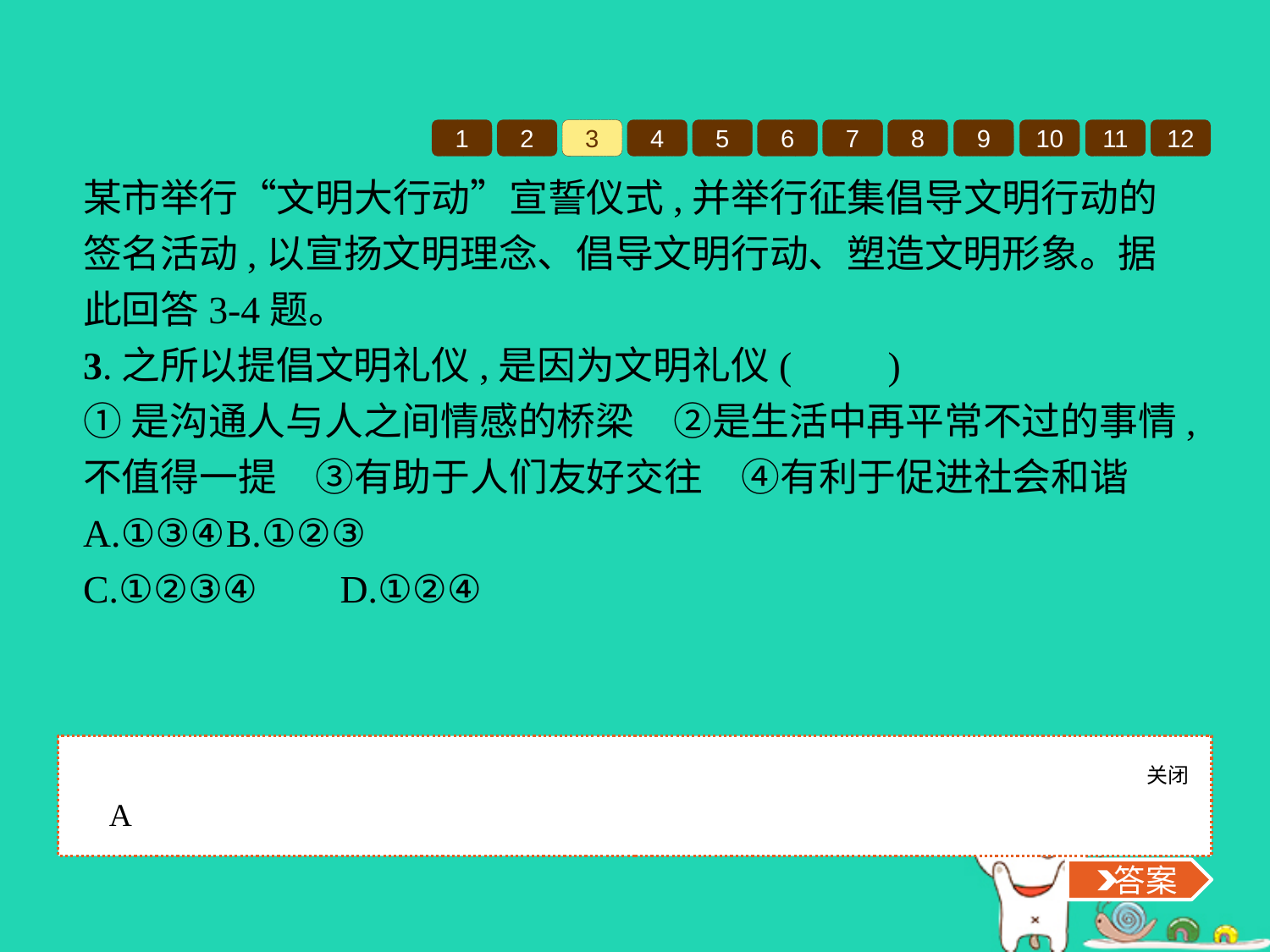

1
2
3
4
5
6
7
8
9
10
11
12
某市举行“文明大行动”宣誓仪式,并举行征集倡导文明行动的签名活动,以宣扬文明理念、倡导文明行动、塑造文明形象。据此回答3-4题。
3.之所以提倡文明礼仪,是因为文明礼仪(　　)
①是沟通人与人之间情感的桥梁　②是生活中再平常不过的事情,不值得一提　③有助于人们友好交往　④有利于促进社会和谐
A.①③④	B.①②③
C.①②③④	D.①②④

关闭
  答案

A
  答案